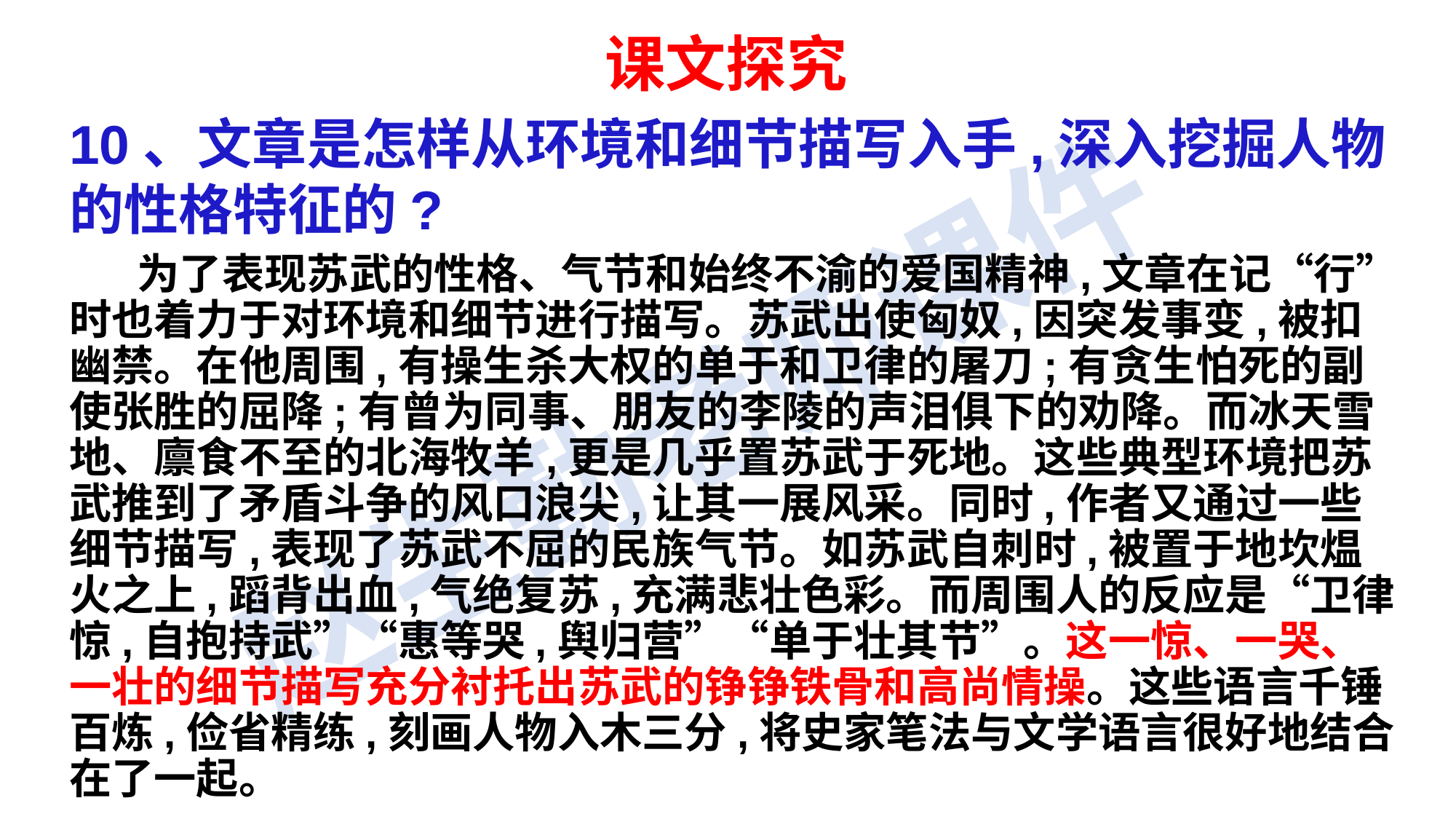

课文探究
10、文章是怎样从环境和细节描写入手,深入挖掘人物的性格特征的?
      为了表现苏武的性格、气节和始终不渝的爱国精神,文章在记“行”时也着力于对环境和细节进行描写。苏武出使匈奴,因突发事变,被扣幽禁。在他周围,有操生杀大权的单于和卫律的屠刀;有贪生怕死的副使张胜的屈降;有曾为同事、朋友的李陵的声泪俱下的劝降。而冰天雪地、廪食不至的北海牧羊,更是几乎置苏武于死地。这些典型环境把苏武推到了矛盾斗争的风口浪尖,让其一展风采。同时,作者又通过一些细节描写,表现了苏武不屈的民族气节。如苏武自刺时,被置于地坎煴火之上,蹈背出血,气绝复苏,充满悲壮色彩。而周围人的反应是“卫律惊,自抱持武”“惠等哭,舆归营”“单于壮其节”。这一惊、一哭、一壮的细节描写充分衬托出苏武的铮铮铁骨和高尚情操。这些语言千锤百炼,俭省精练,刻画人物入木三分,将史家笔法与文学语言很好地结合在了一起。